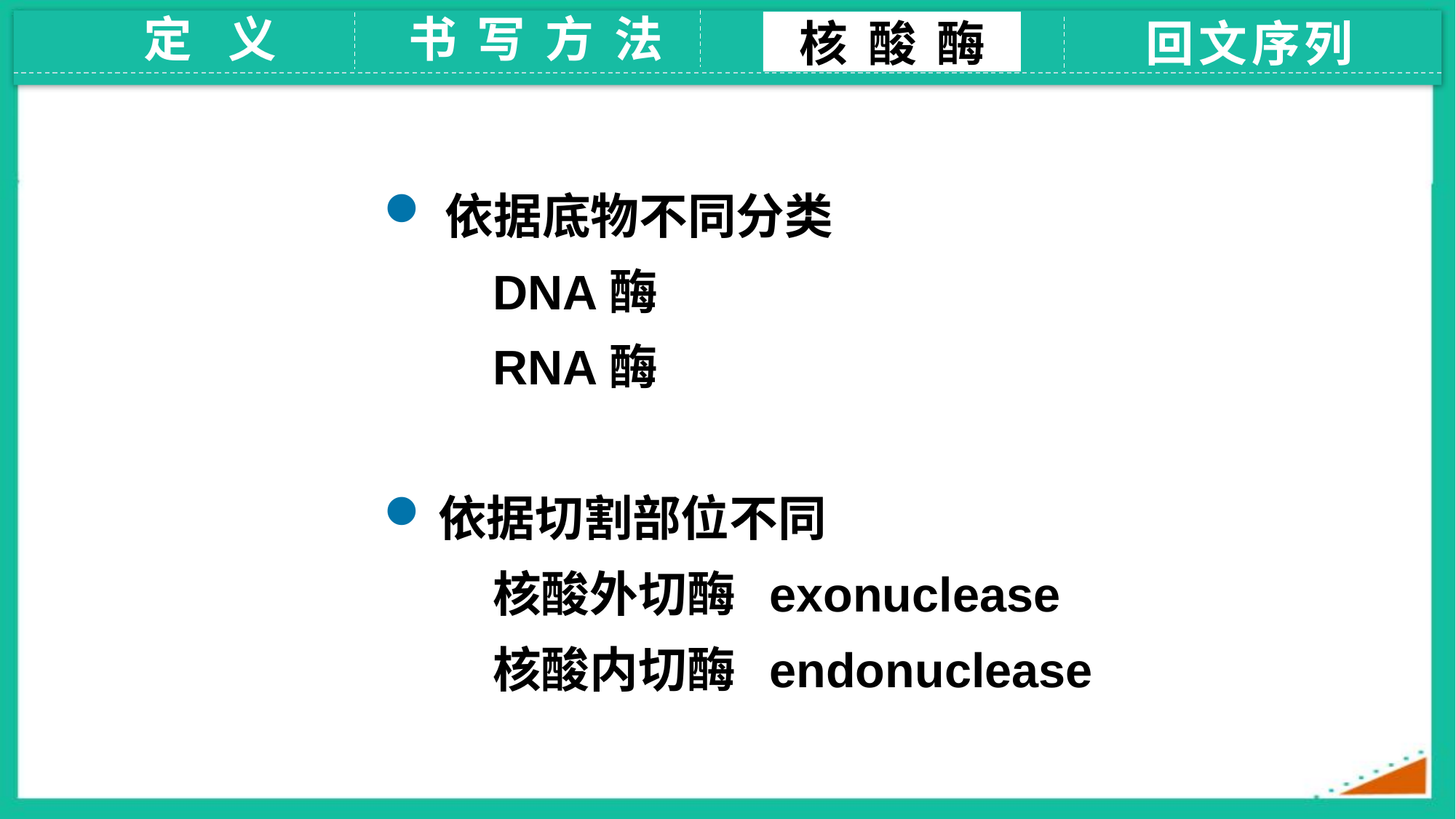

定  义
书 写 方 法
核 酸 酶
回文序列

依据底物不同分类
DNA酶
RNA酶

依据切割部位不同
核酸外切酶  exonuclease
核酸内切酶  endonuclease